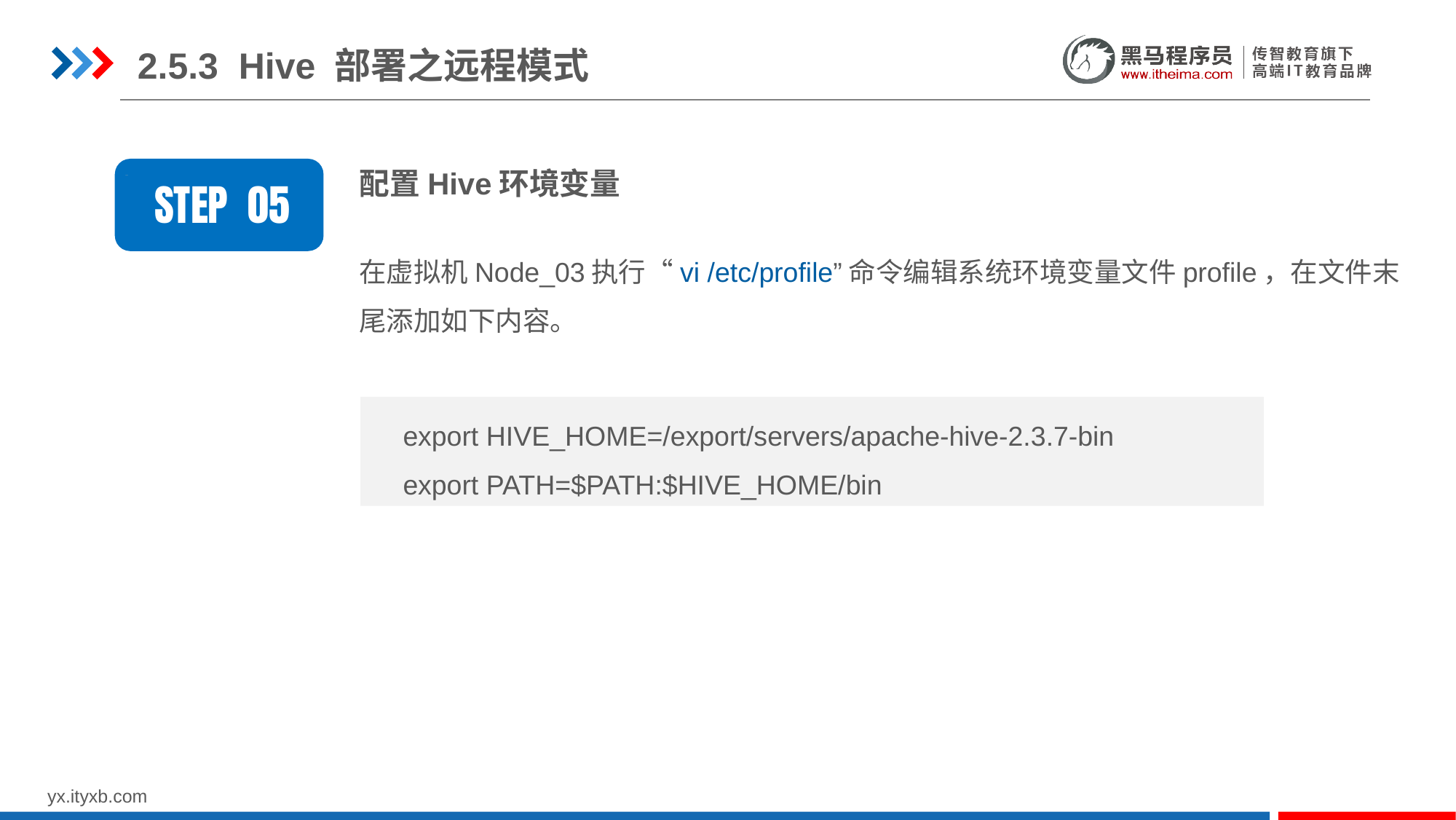

2.5.3  Hive 部署之远程模式
 配置Hive环境变量

STEP  05
在虚拟机Node_03执行“vi /etc/profile”命令编辑系统环境变量文件profile，在文件末尾添加如下内容。
export HIVE_HOME=/export/servers/apache-hive-2.3.7-bin
export PATH=$PATH:$HIVE_HOME/bin